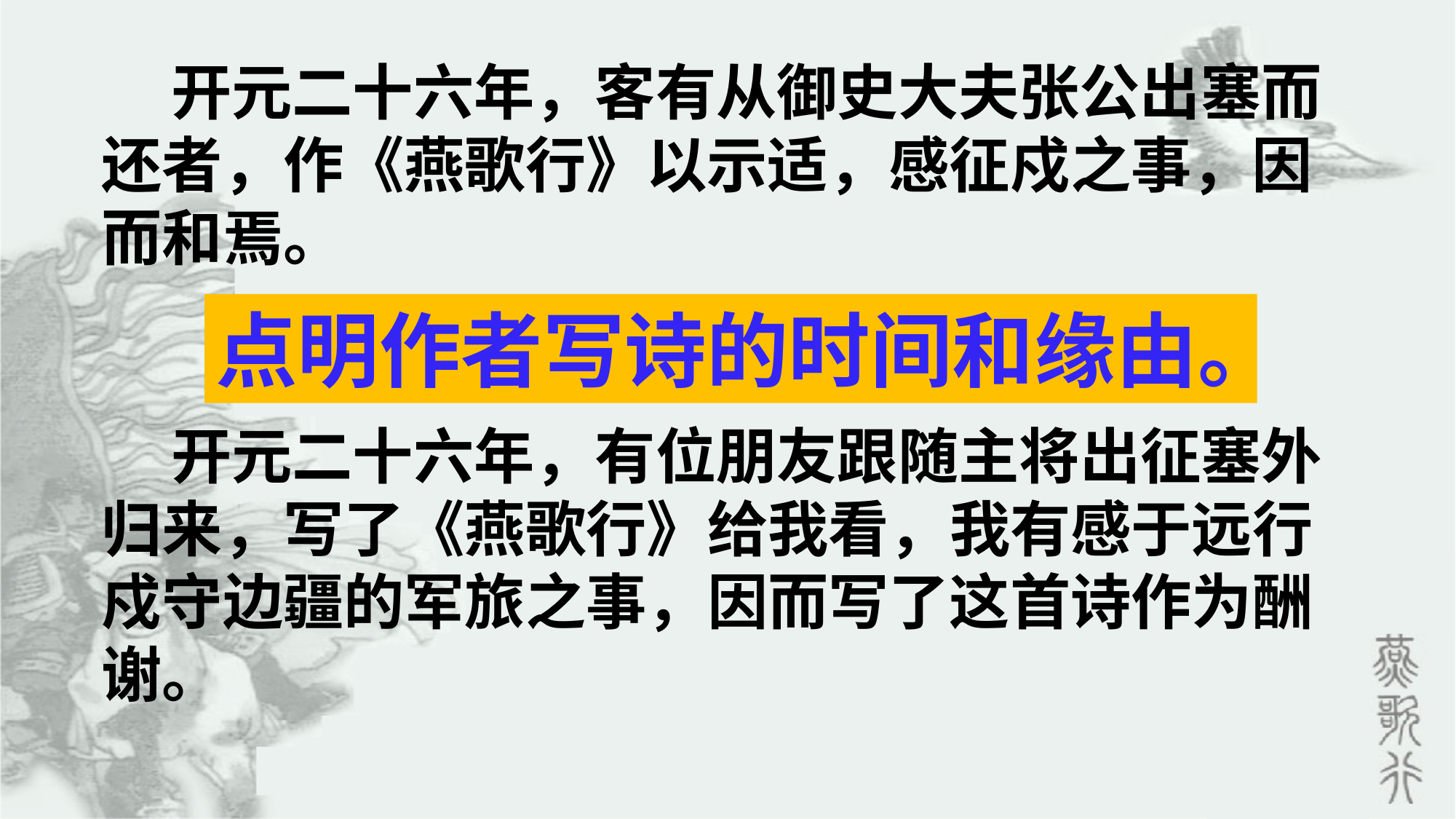

开元二十六年，客有从御史大夫张公出塞而还者，作《燕歌行》以示适，感征戍之事，因而和焉。

    开元二十六年，有位朋友跟随主将出征塞外归来，写了《燕歌行》给我看，我有感于远行戍守边疆的军旅之事，因而写了这首诗作为酬谢。
点明作者写诗的时间和缘由。